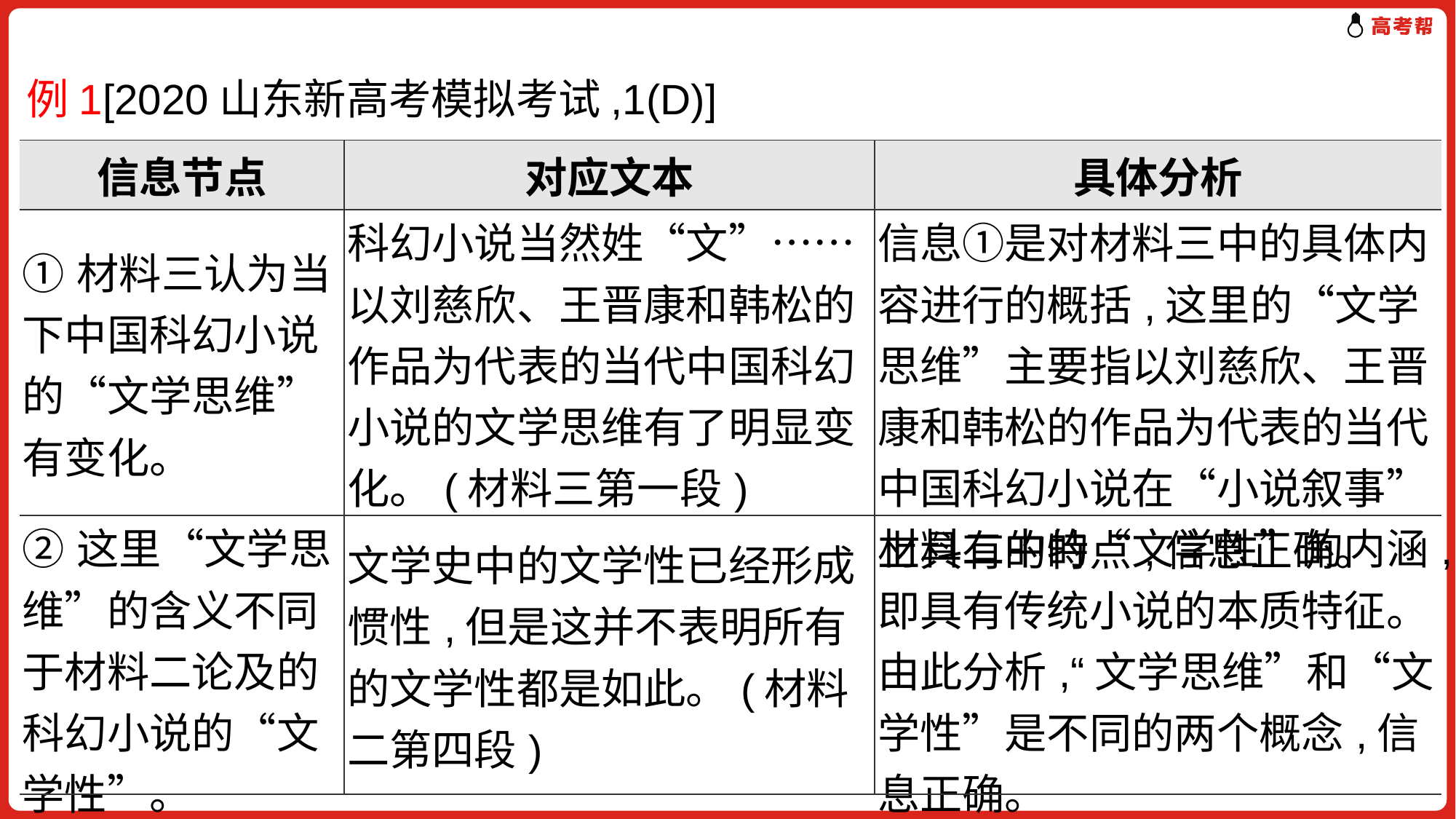

例1[2020山东新高考模拟考试,1(D)]
| 信息节点 | 对应文本 | 具体分析 |
| --- | --- | --- |
| ①材料三认为当下中国科幻小说的“文学思维”有变化。 | 科幻小说当然姓“文”……以刘慈欣、王晋康和韩松的作品为代表的当代中国科幻小说的文学思维有了明显变化。(材料三第一段) | 信息①是对材料三中的具体内容进行的概括,这里的“文学思维”主要指以刘慈欣、王晋康和韩松的作品为代表的当代中国科幻小说在“小说叙事”上具有的特点,信息正确。 |
| ②这里“文学思维”的含义不同于材料二论及的科幻小说的“文学性”。 | 文学史中的文学性已经形成惯性,但是这并不表明所有的文学性都是如此。(材料二第四段) | 材料二中的“文学性”的内涵,即具有传统小说的本质特征。由此分析,“文学思维”和“文学性”是不同的两个概念,信息正确。 |